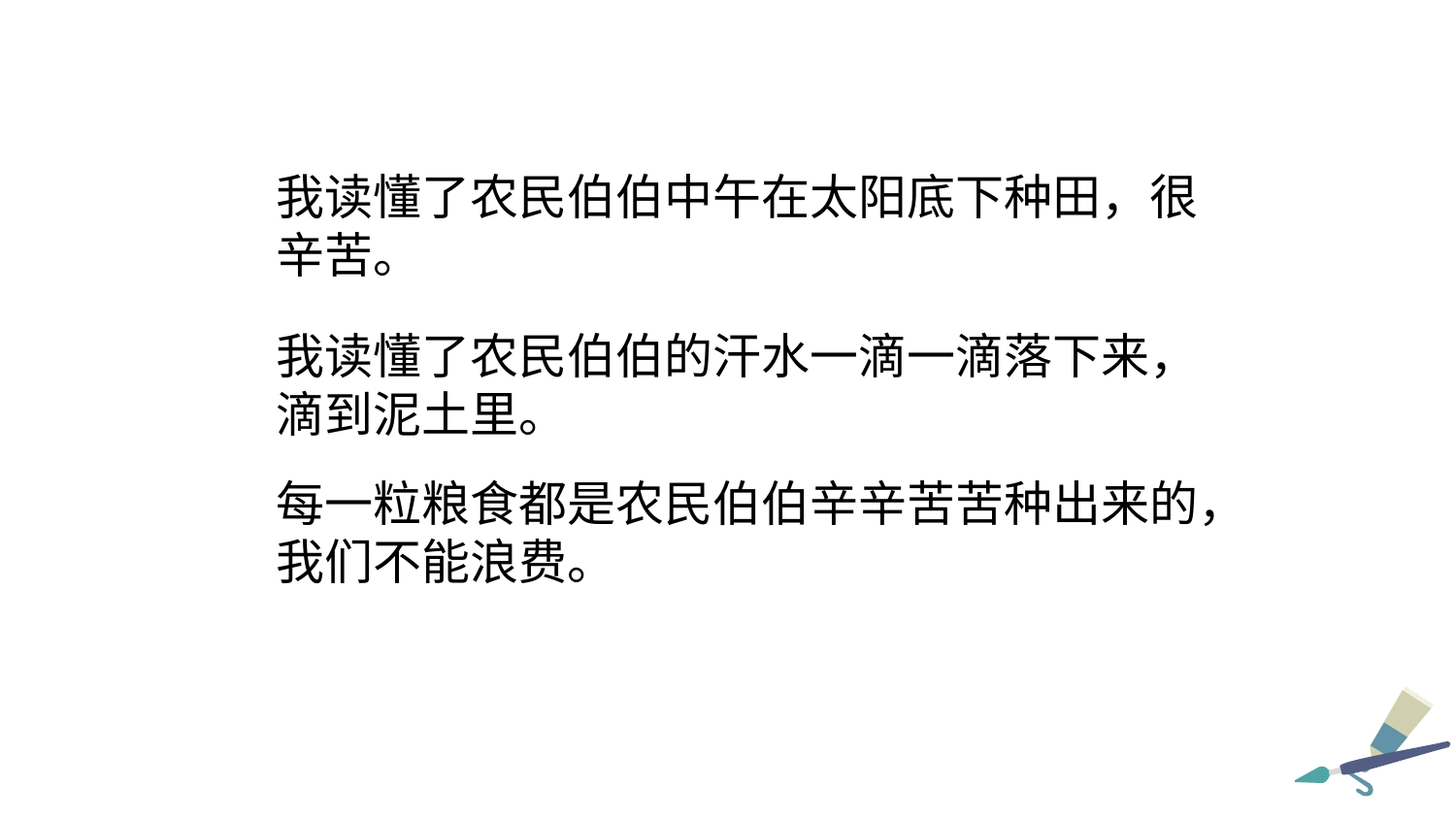

我读懂了农民伯伯中午在太阳底下种田，很辛苦。
我读懂了农民伯伯的汗水一滴一滴落下来，滴到泥土里。
每一粒粮食都是农民伯伯辛辛苦苦种出来的，我们不能浪费。